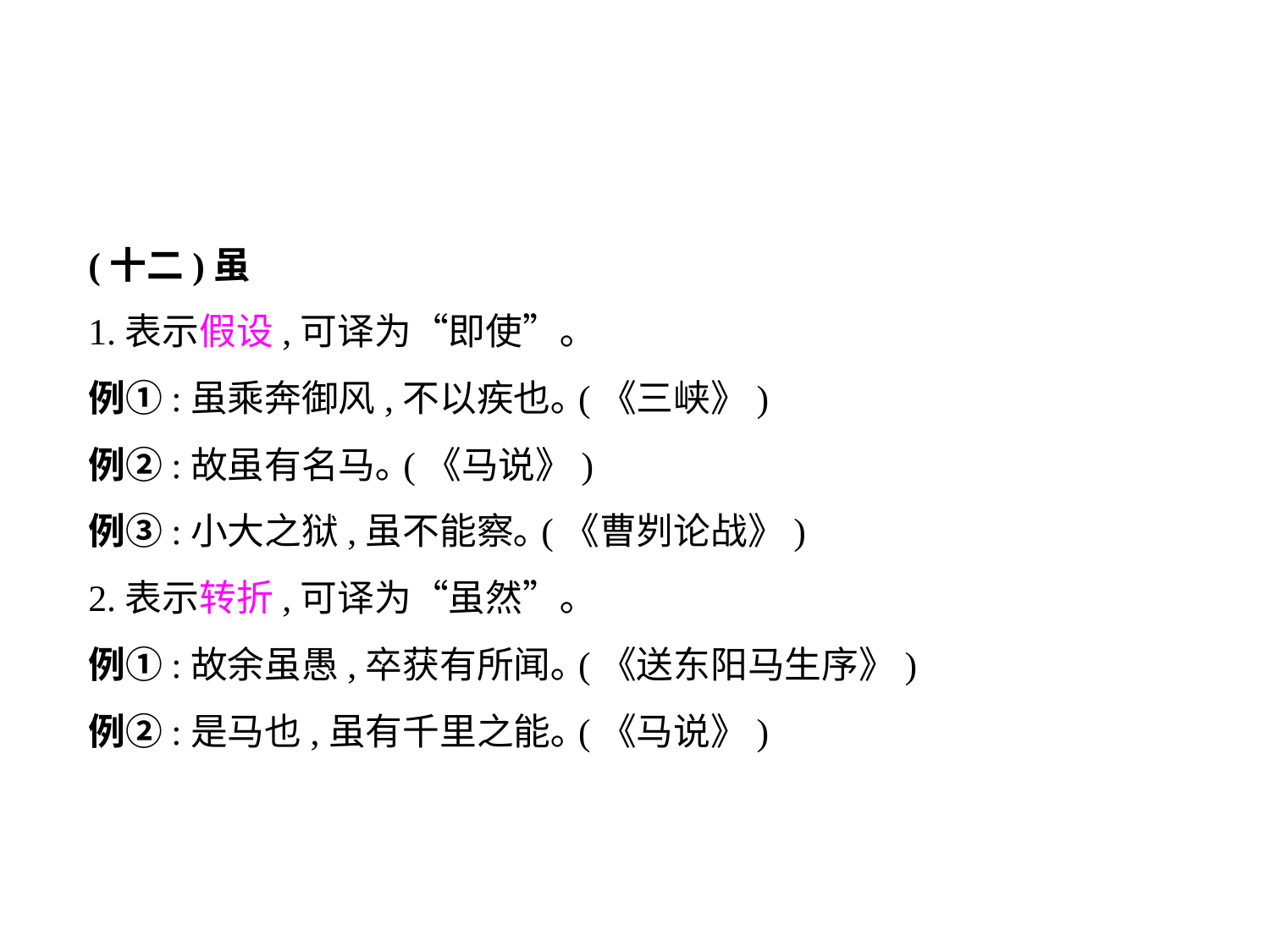

(十二)虽
1.表示假设,可译为“即使”｡
例①:虽乘奔御风,不以疾也｡(《三峡》)
例②:故虽有名马｡(《马说》)
例③:小大之狱,虽不能察｡(《曹刿论战》)
2.表示转折,可译为“虽然”｡
例①:故余虽愚,卒获有所闻｡(《送东阳马生序》)
例②:是马也,虽有千里之能｡(《马说》)